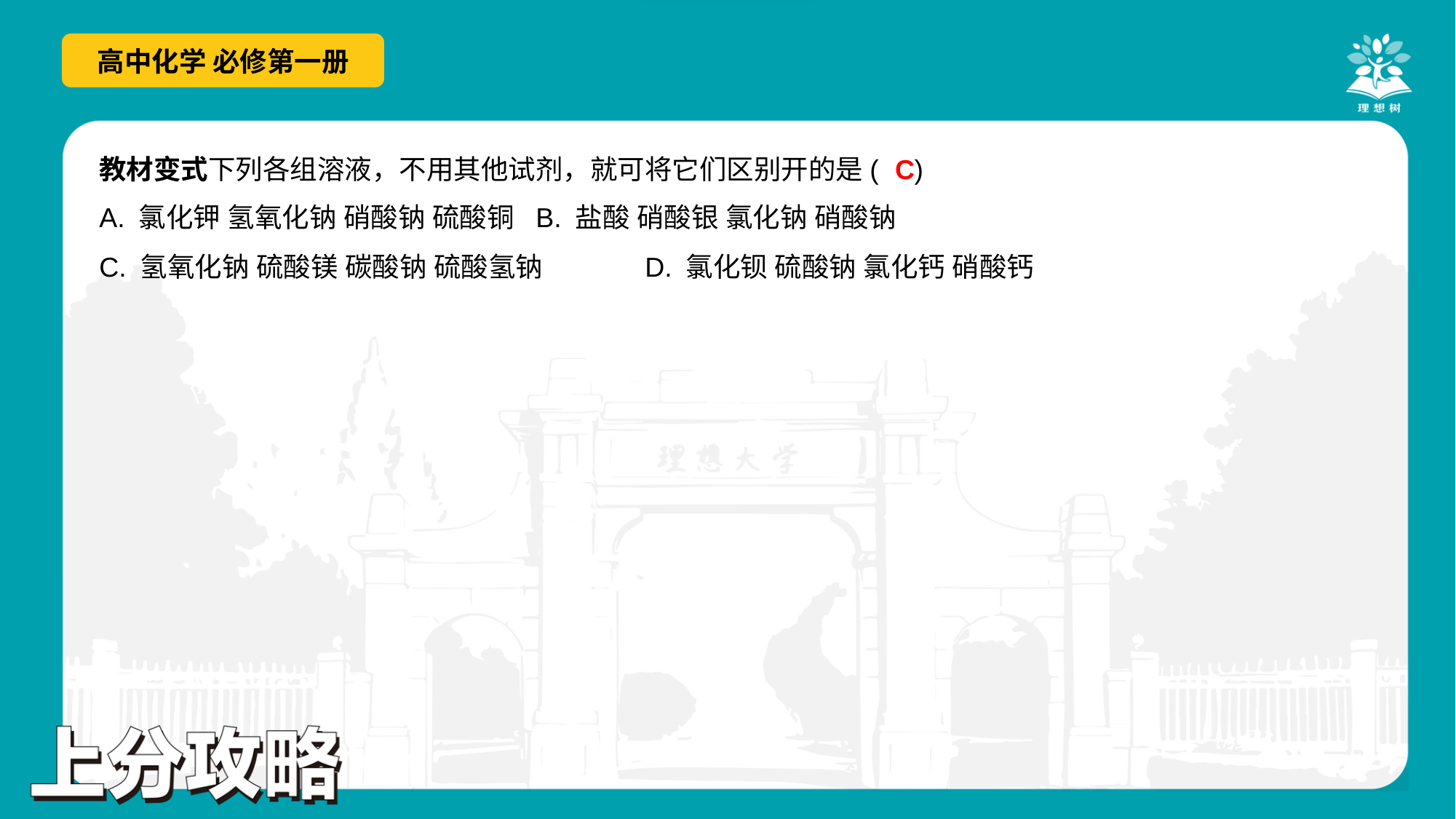

C
教材变式下列各组溶液，不用其他试剂，就可将它们区别开的是(     )
A. 氯化钾 氢氧化钠 硝酸钠 硫酸铜	B. 盐酸 硝酸银 氯化钠 硝酸钠
C. 氢氧化钠 硫酸镁 碳酸钠 硫酸氢钠	D. 氯化钡 硫酸钠 氯化钙 硝酸钙